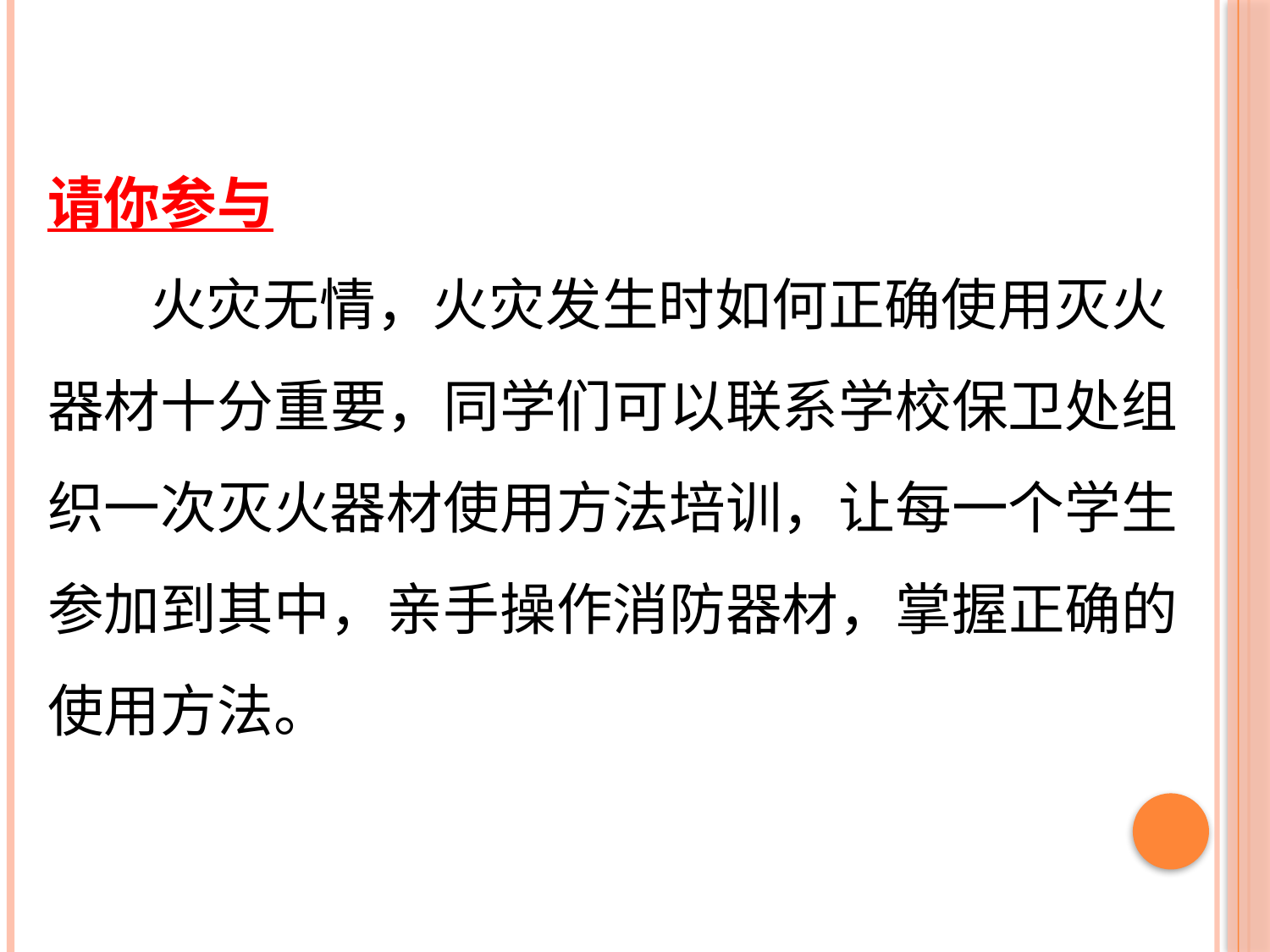

请你参与
       火灾无情，火灾发生时如何正确使用灭火器材十分重要，同学们可以联系学校保卫处组织一次灭火器材使用方法培训，让每一个学生参加到其中，亲手操作消防器材，掌握正确的使用方法。